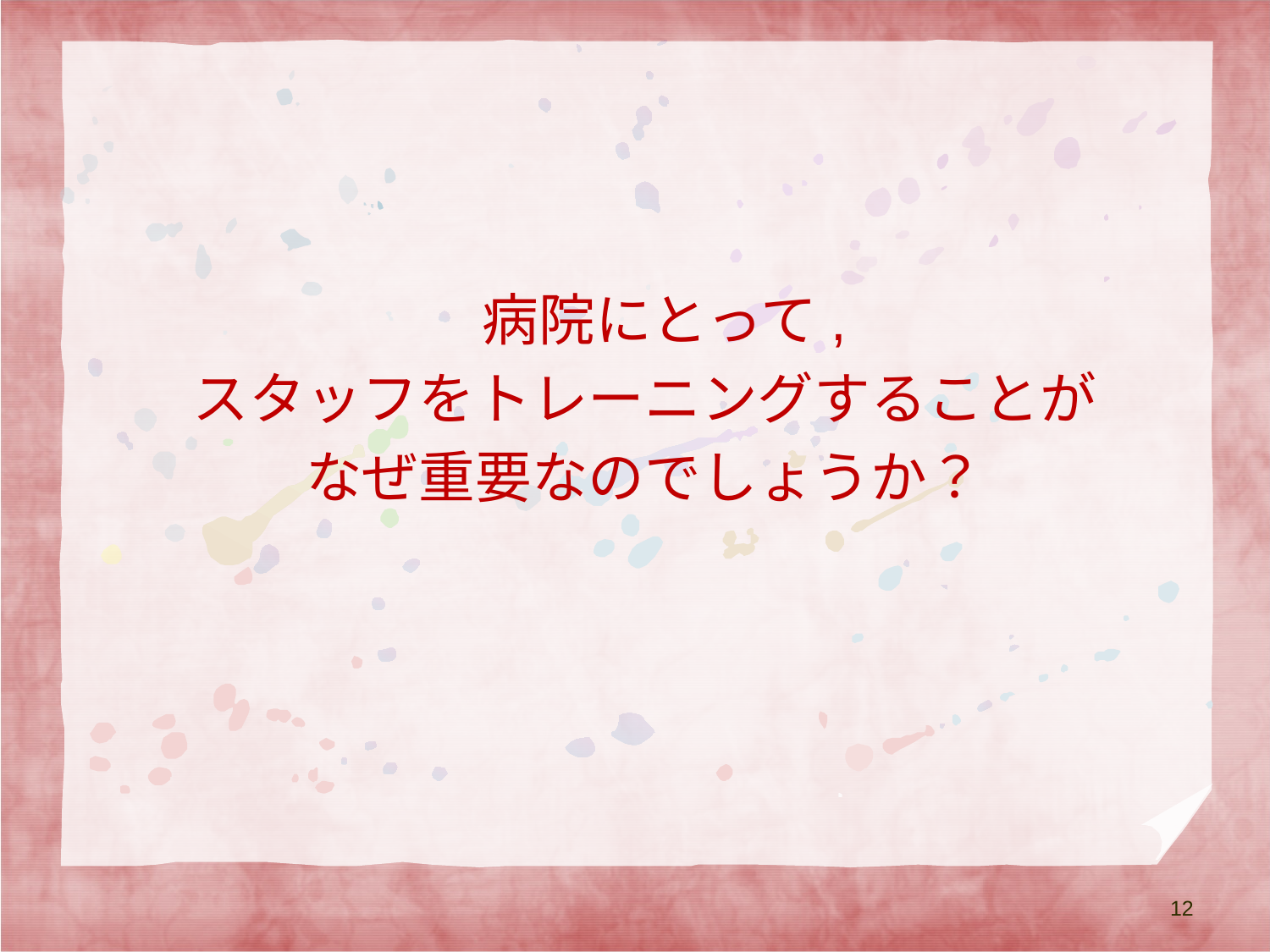

#
  病院にとって,
スタッフをトレーニングすることが
なぜ重要なのでしょうか？
12